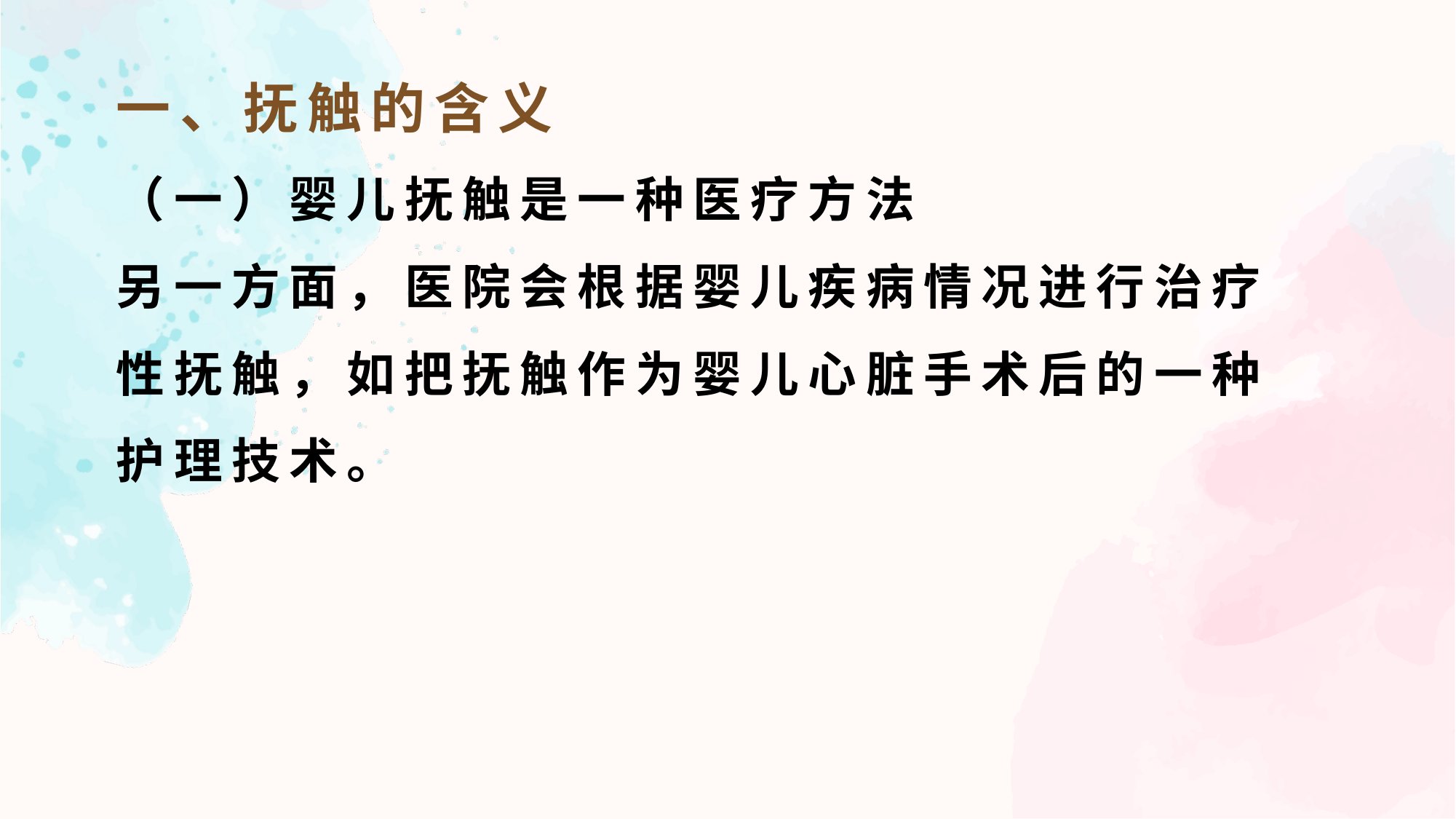

一、抚触的含义
（一）婴儿抚触是一种医疗方法
另一方面，医院会根据婴儿疾病情况进行治疗性抚触，如把抚触作为婴儿心脏手术后的一种护理技术。